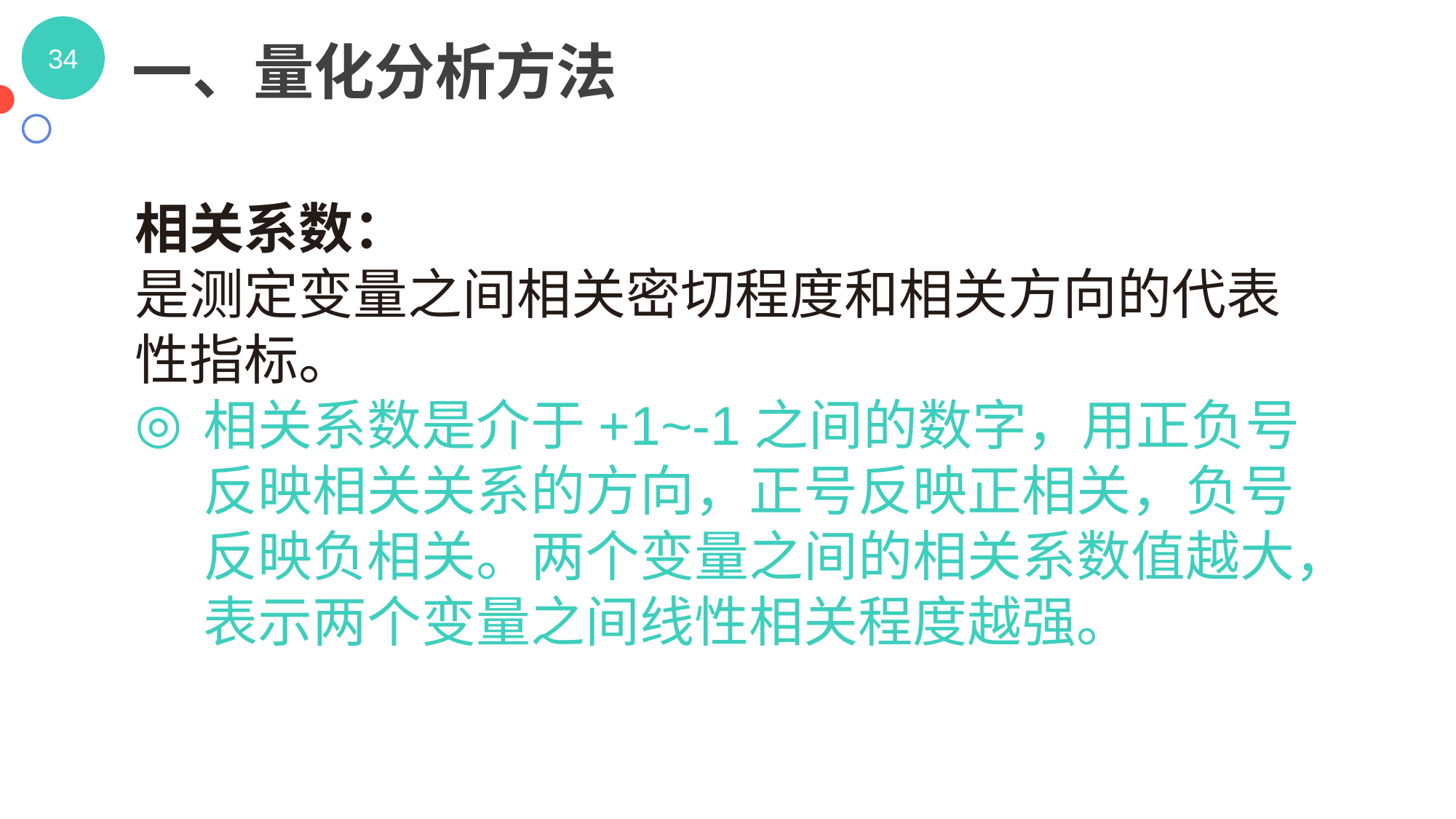

一、量化分析方法
相关系数：
是测定变量之间相关密切程度和相关方向的代表性指标。
相关系数是介于+1~-1之间的数字，用正负号反映相关关系的方向，正号反映正相关，负号反映负相关。两个变量之间的相关系数值越大，表示两个变量之间线性相关程度越强。